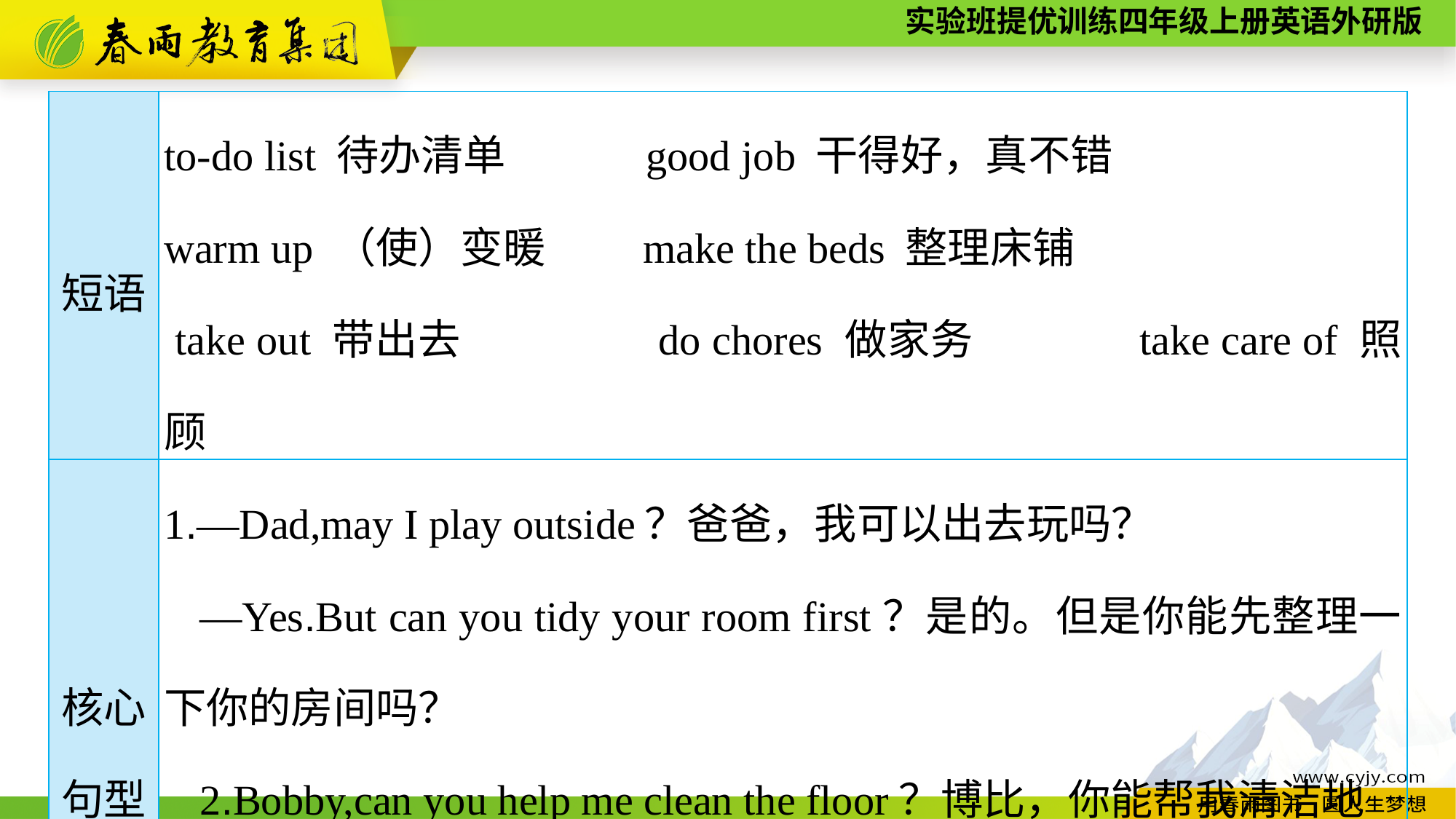

| 短语 | to-do list 待办清单　 good job 干得好，真不错　 warm up （使）变暖 make the beds 整理床铺　 take out 带出去　 do chores 做家务　 take care of 照顾 |
| --- | --- |
| 核心句型 | 1.—Dad,may I play outside？爸爸，我可以出去玩吗？ —Yes.But can you tidy your room first？是的。但是你能先整理一下你的房间吗？ 2.Bobby,can you help me clean the floor？博比，你能帮我清洁地 板吗？ 3.I’m happy to warm up my family.我很高兴能让家人感到温暖。 |